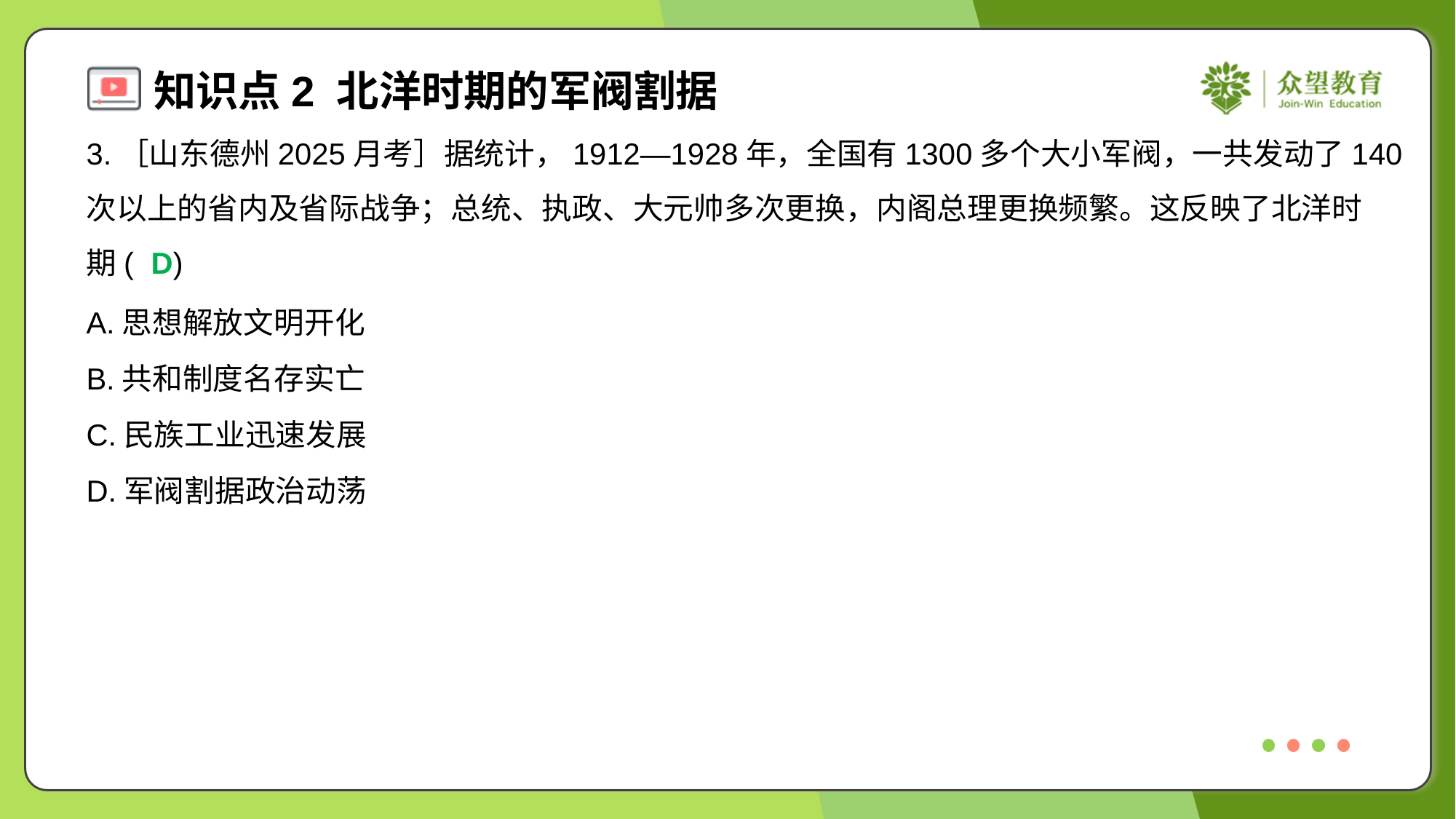

3.［山东德州2025月考］据统计，1912—1928年，全国有1300多个大小军阀，一共发动了140
次以上的省内及省际战争；总统、执政、大元帅多次更换，内阁总理更换频繁。这反映了北洋时
期(     )
D
A.思想解放文明开化
B.共和制度名存实亡
C.民族工业迅速发展
D.军阀割据政治动荡